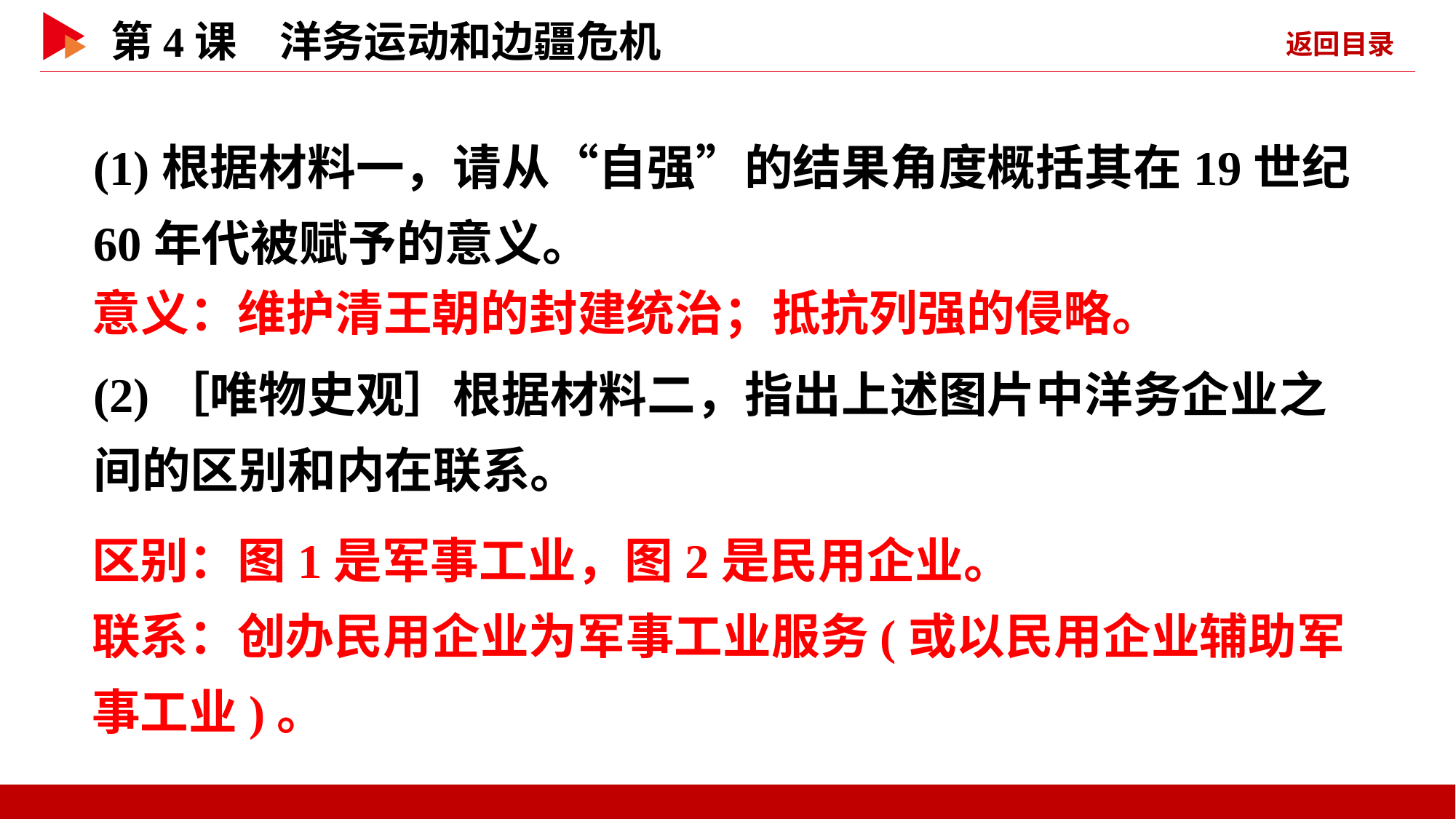

(1)根据材料一，请从“自强”的结果角度概括其在19世纪60年代被赋予的意义。

(2)［唯物史观］根据材料二，指出上述图片中洋务企业之间的区别和内在联系。
意义：维护清王朝的封建统治；抵抗列强的侵略。
区别：图1是军事工业，图2是民用企业。
联系：创办民用企业为军事工业服务(或以民用企业辅助军事工业)。